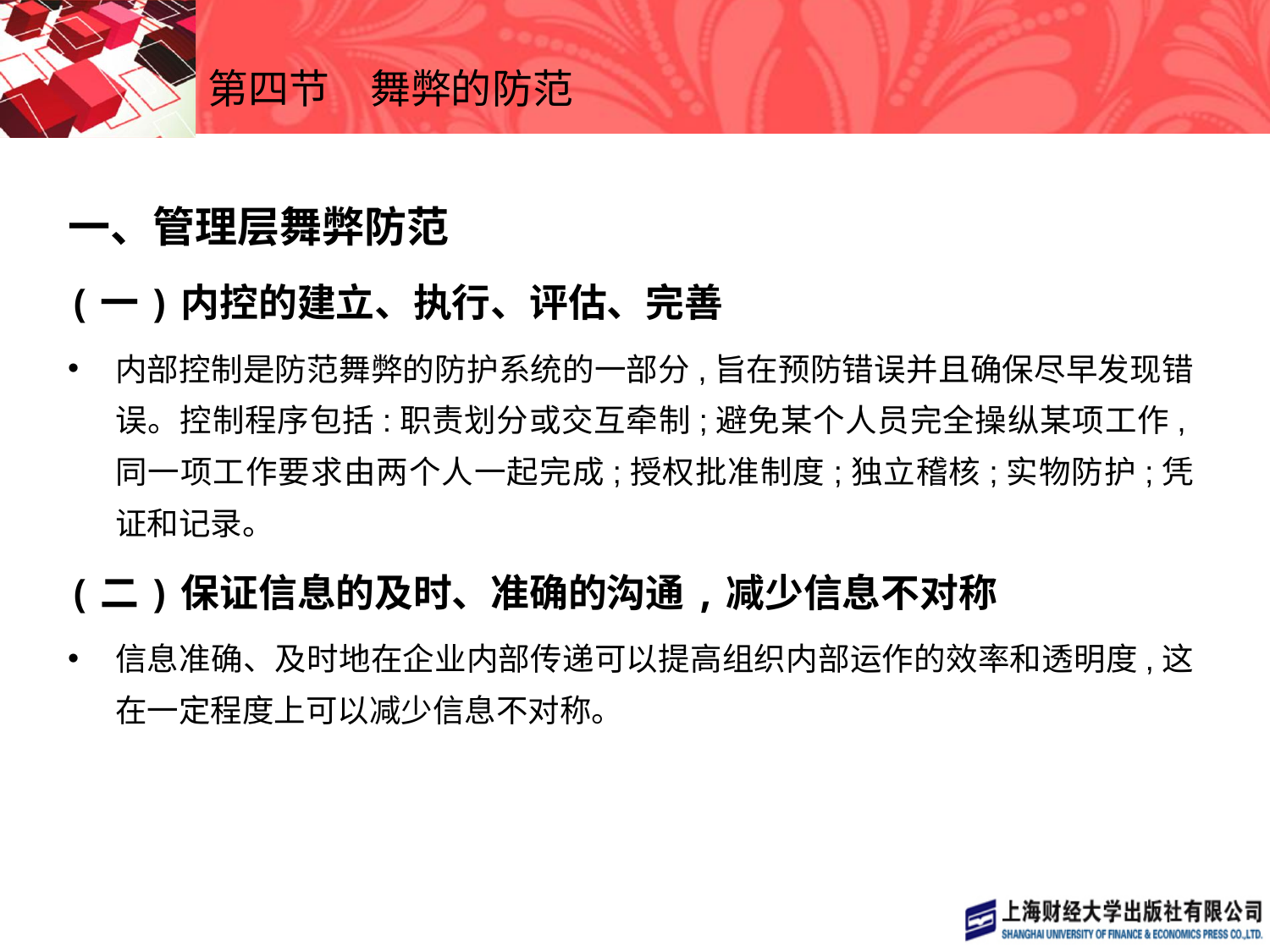

# 第四节　舞弊的防范
一、管理层舞弊防范
(一)内控的建立、执行、评估、完善
内部控制是防范舞弊的防护系统的一部分,旨在预防错误并且确保尽早发现错误。控制程序包括:职责划分或交互牵制;避免某个人员完全操纵某项工作,同一项工作要求由两个人一起完成;授权批准制度;独立稽核;实物防护;凭证和记录。
(二)保证信息的及时、准确的沟通,减少信息不对称
信息准确、及时地在企业内部传递可以提高组织内部运作的效率和透明度,这在一定程度上可以减少信息不对称。